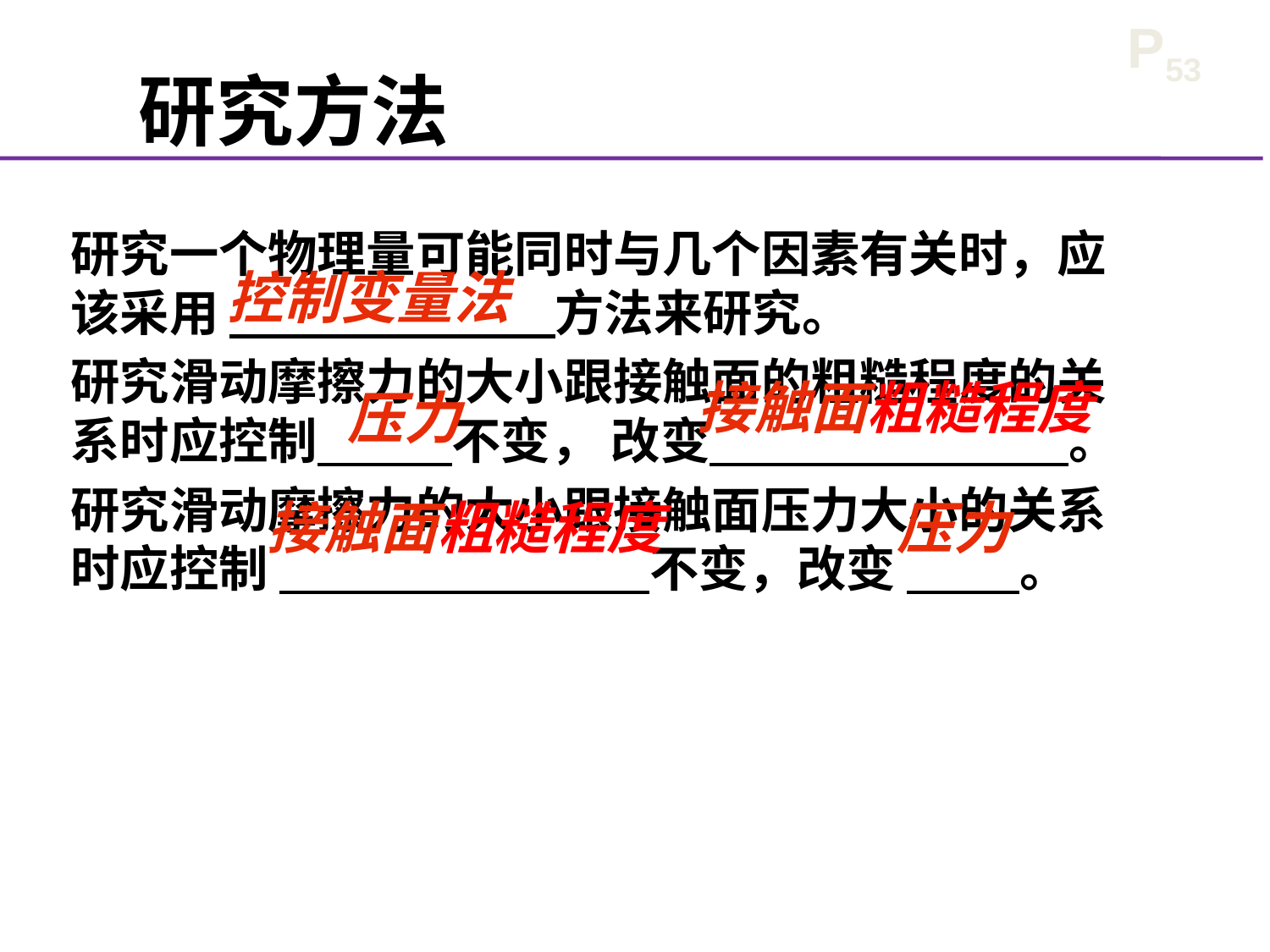

P53
# 研究方法

研究一个物理量可能同时与几个因素有关时，应该采用                              方法来研究。
研究滑动摩擦力的大小跟接触面的粗糙程度的关系时应控制            不变， 改变                                。
研究滑动摩擦力的大小跟接触面压力大小的关系时应控制                                  不变，改变           。
控制变量法
接触面粗糙程度
压力
接触面粗糙程度
压力